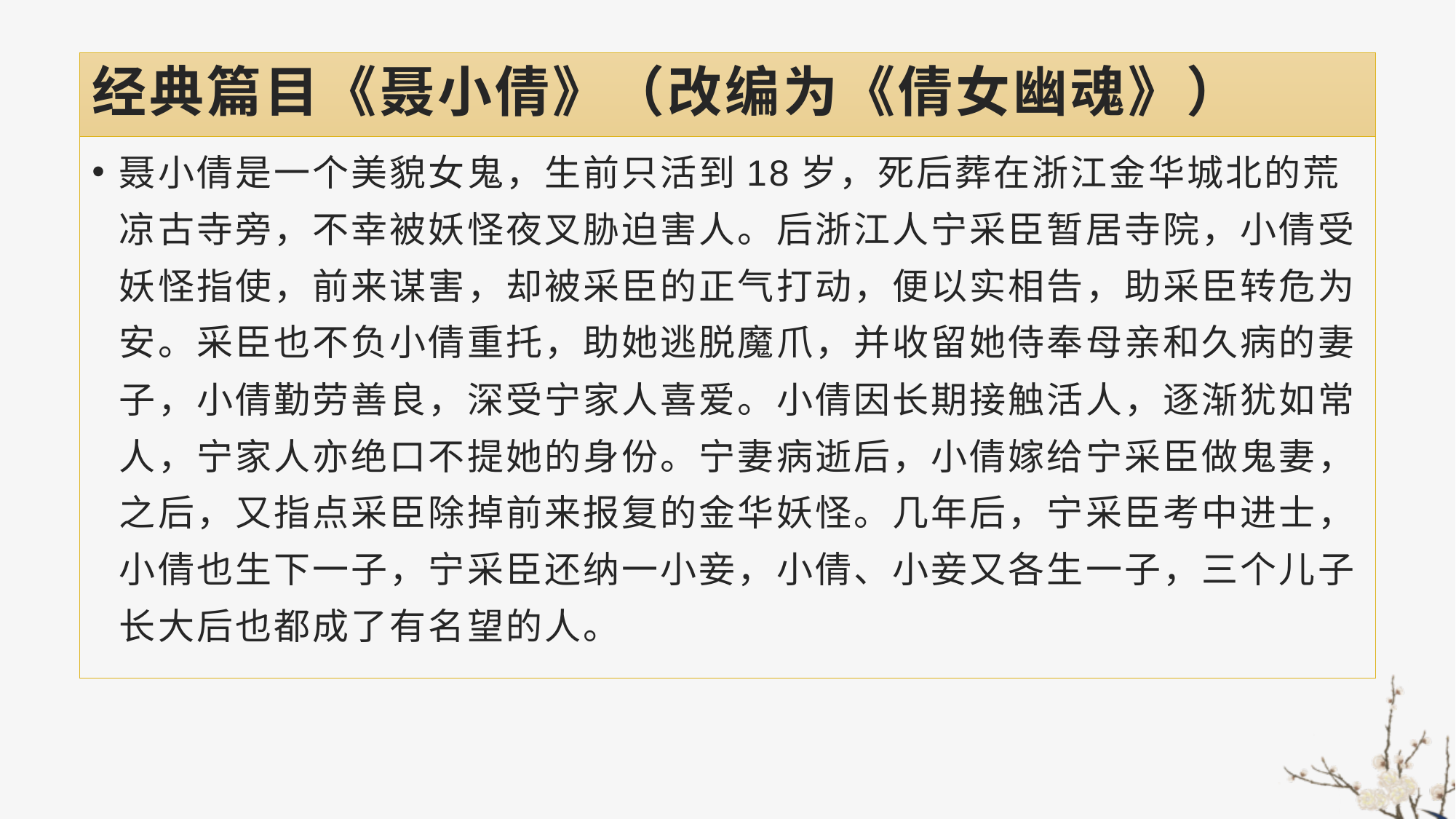

# 经典篇目《聂小倩》（改编为《倩女幽魂》）
聂小倩是一个美貌女鬼，生前只活到18岁，死后葬在浙江金华城北的荒凉古寺旁，不幸被妖怪夜叉胁迫害人。后浙江人宁采臣暂居寺院，小倩受妖怪指使，前来谋害，却被采臣的正气打动，便以实相告，助采臣转危为安。采臣也不负小倩重托，助她逃脱魔爪，并收留她侍奉母亲和久病的妻子，小倩勤劳善良，深受宁家人喜爱。小倩因长期接触活人，逐渐犹如常人，宁家人亦绝口不提她的身份。宁妻病逝后，小倩嫁给宁采臣做鬼妻，之后，又指点采臣除掉前来报复的金华妖怪。几年后，宁采臣考中进士，小倩也生下一子，宁采臣还纳一小妾，小倩、小妾又各生一子，三个儿子长大后也都成了有名望的人。